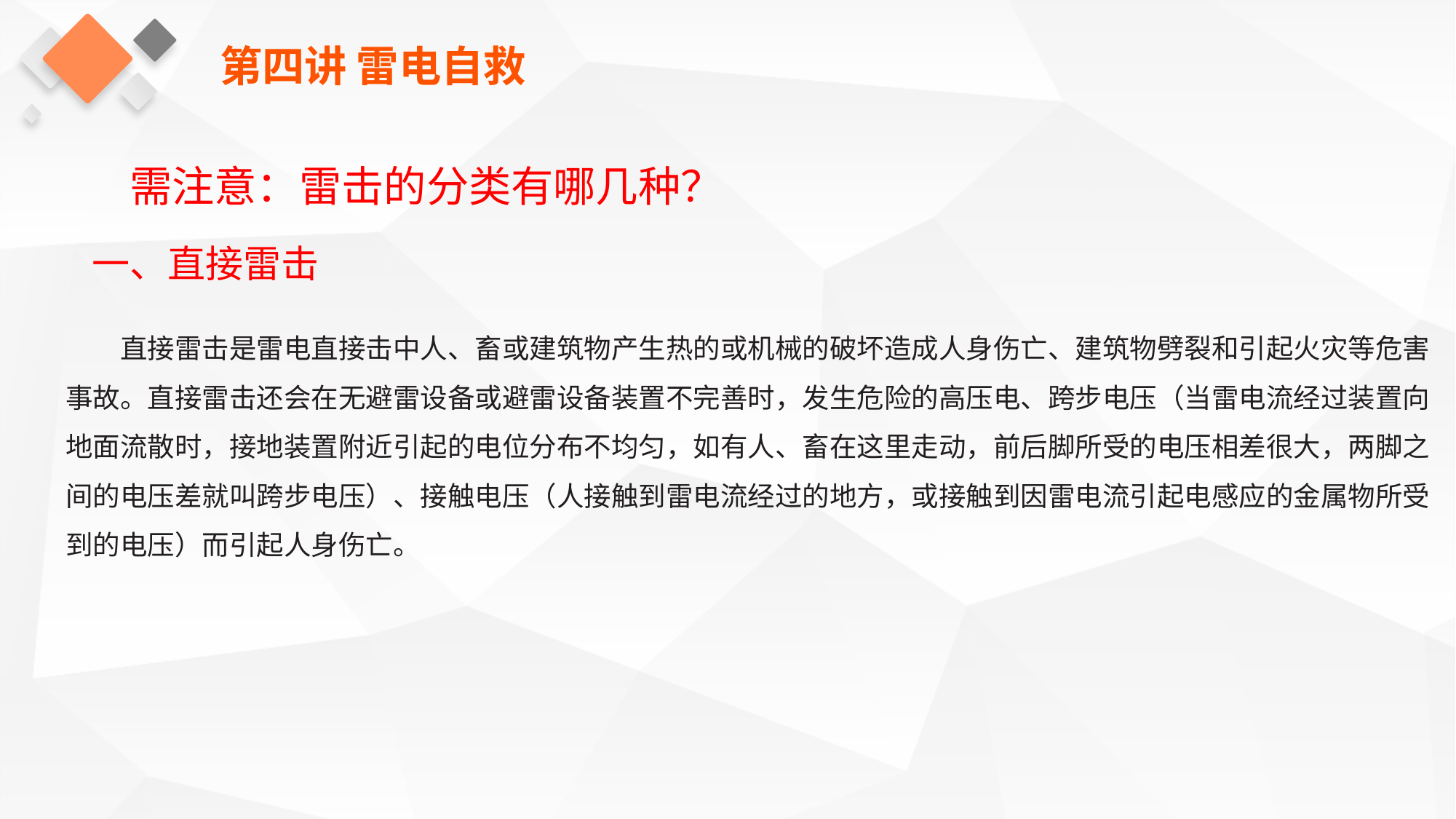

第四讲 雷电自救
需注意：雷击的分类有哪几种？
一、直接雷击
直接雷击是雷电直接击中人、畜或建筑物产生热的或机械的破坏造成人身伤亡、建筑物劈裂和引起火灾等危害事故。直接雷击还会在无避雷设备或避雷设备装置不完善时，发生危险的高压电、跨步电压（当雷电流经过装置向地面流散时，接地装置附近引起的电位分布不均匀，如有人、畜在这里走动，前后脚所受的电压相差很大，两脚之间的电压差就叫跨步电压）、接触电压（人接触到雷电流经过的地方，或接触到因雷电流引起电感应的金属物所受到的电压）而引起人身伤亡。